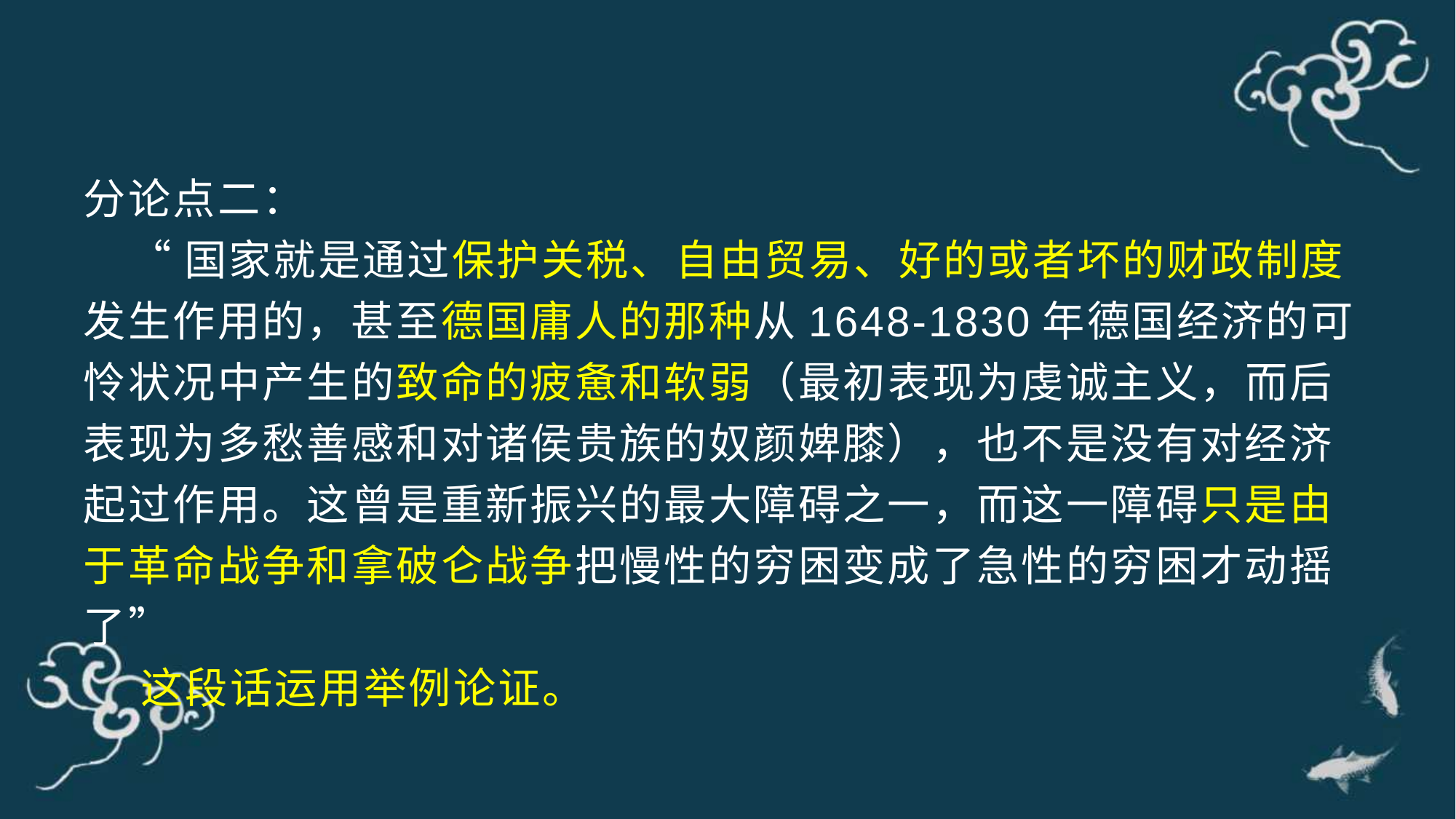

分论点二：
     “国家就是通过保护关税、自由贸易、好的或者坏的财政制度发生作用的，甚至德国庸人的那种从1648-1830年德国经济的可怜状况中产生的致命的疲惫和软弱（最初表现为虔诚主义，而后表现为多愁善感和对诸侯贵族的奴颜婢膝），也不是没有对经济起过作用。这曾是重新振兴的最大障碍之一，而这一障碍只是由于革命战争和拿破仑战争把慢性的穷困变成了急性的穷困才动摇了”
    这段话运用举例论证。